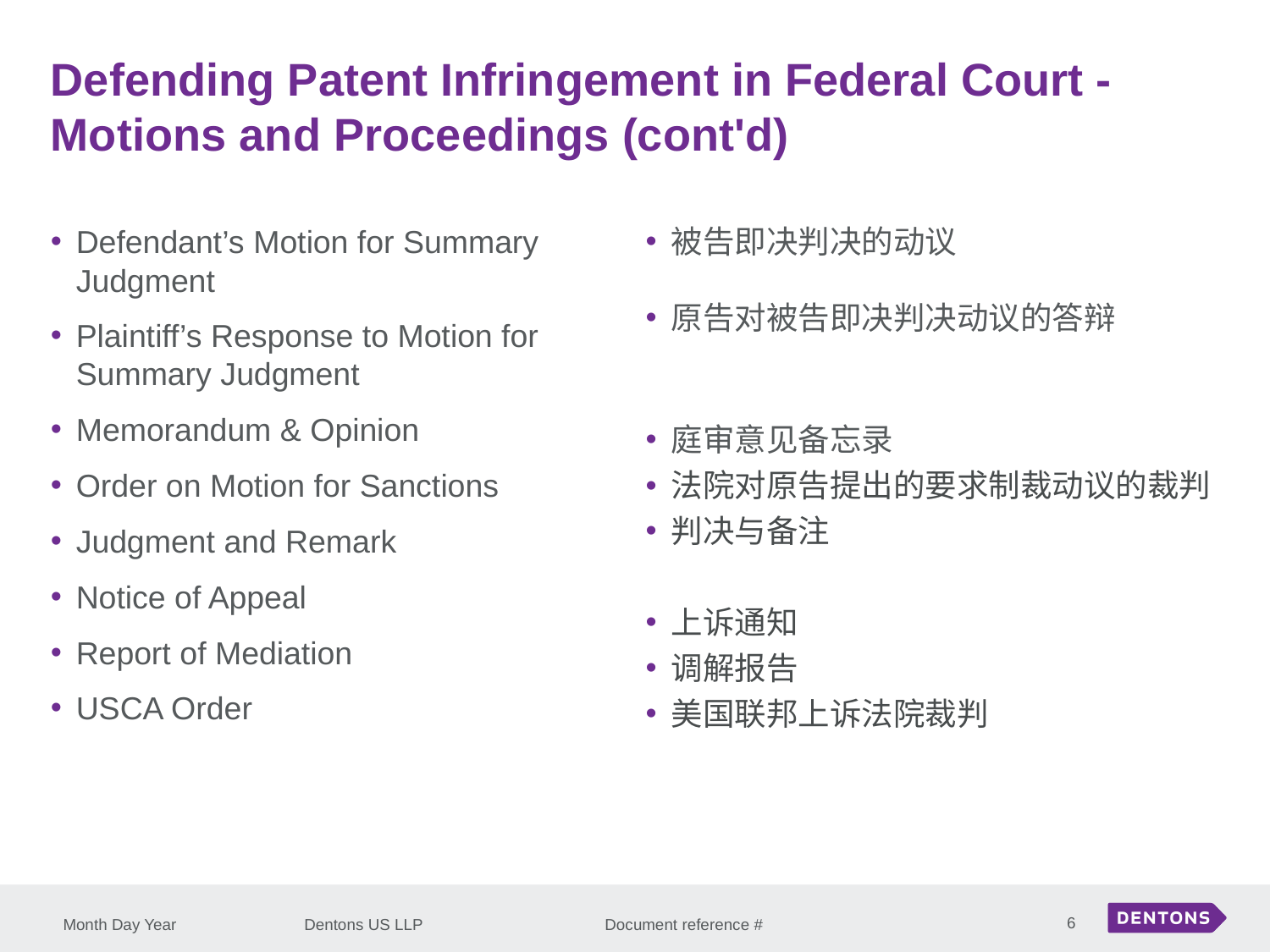

Defending Patent Infringement in Federal Court - Motions and Proceedings (cont'd)
Defendant’s Motion for Summary Judgment
Plaintiff’s Response to Motion for Summary Judgment
Memorandum & Opinion
Order on Motion for Sanctions
Judgment and Remark
Notice of Appeal
Report of Mediation
USCA Order

被告即决判决的动议

原告对被告即决判决动议的答辩

庭审意见备忘录
法院对原告提出的要求制裁动议的裁判
判决与备注

上诉通知
调解报告
美国联邦上诉法院裁判

6
Month Day Year
Dentons US LLP                                         Document reference #